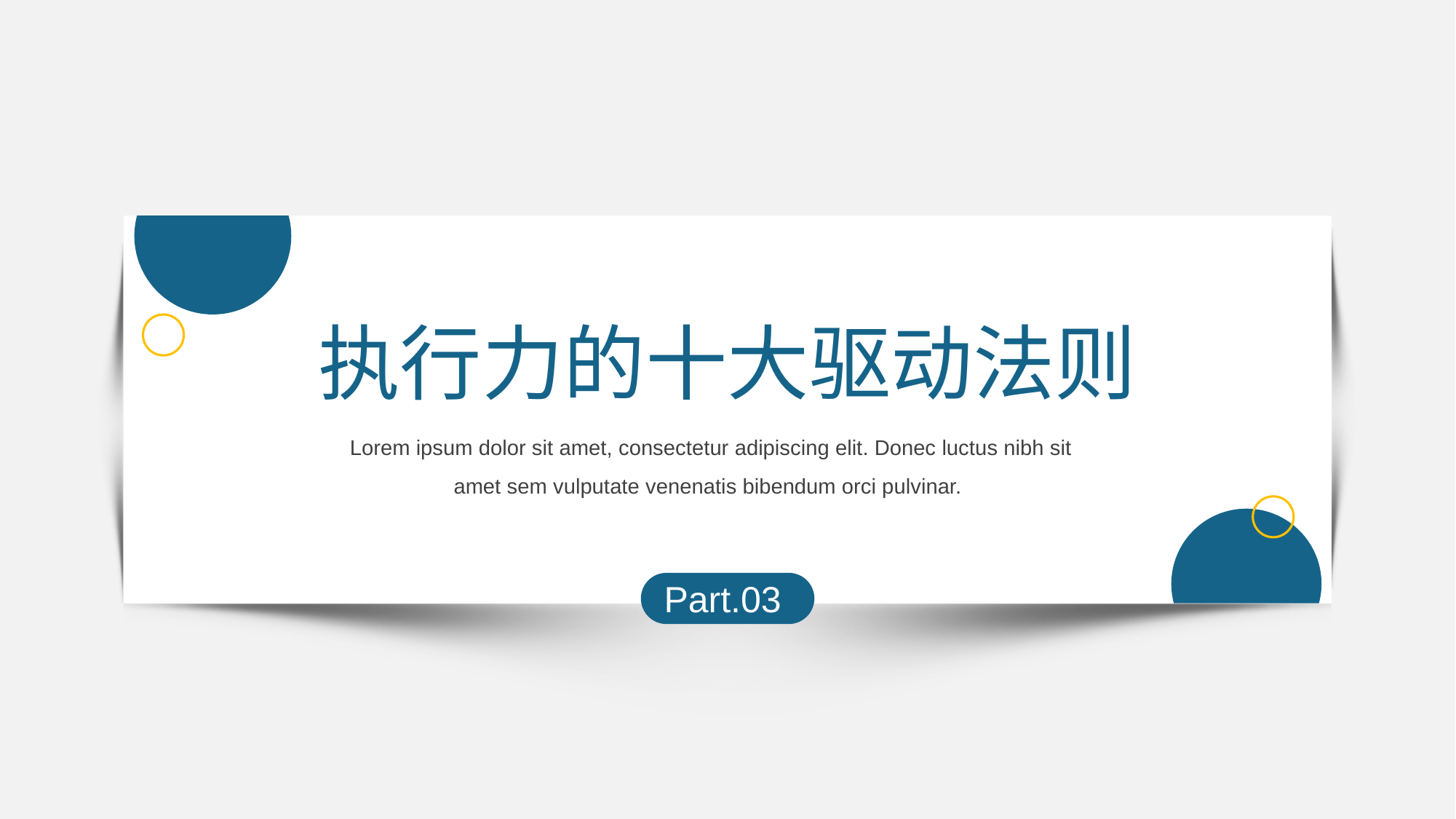

执行力的十大驱动法则
Lorem ipsum dolor sit amet, consectetur adipiscing elit. Donec luctus nibh sit amet sem vulputate venenatis bibendum orci pulvinar.
Part.03